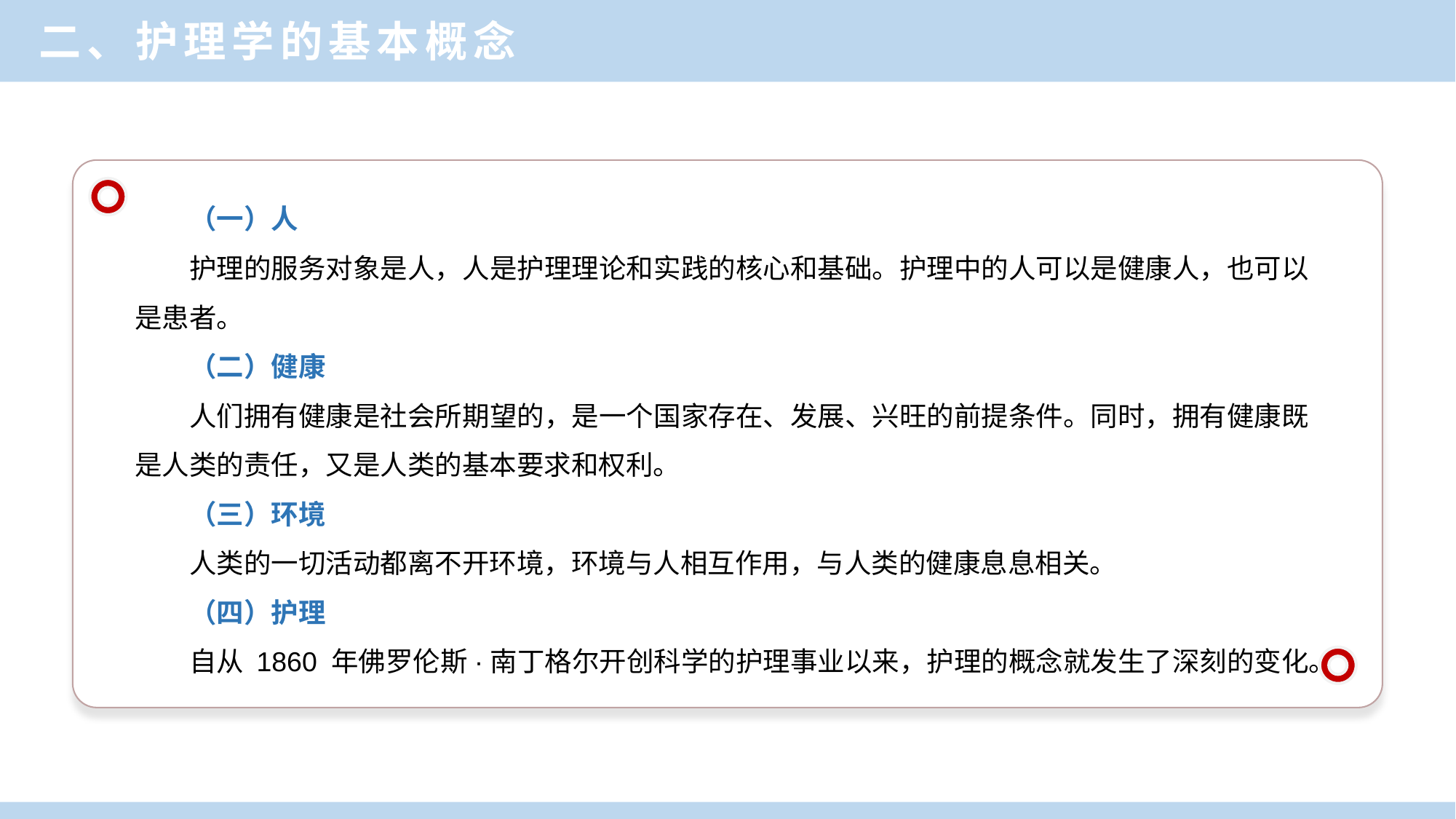

二、护理学的基本概念

（一）人
护理的服务对象是人，人是护理理论和实践的核心和基础。护理中的人可以是健康人，也可以是患者。
（二）健康
人们拥有健康是社会所期望的，是一个国家存在、发展、兴旺的前提条件。同时，拥有健康既是人类的责任，又是人类的基本要求和权利。
（三）环境
人类的一切活动都离不开环境，环境与人相互作用，与人类的健康息息相关。
（四）护理
自从 1860 年佛罗伦斯·南丁格尔开创科学的护理事业以来，护理的概念就发生了深刻的变化。